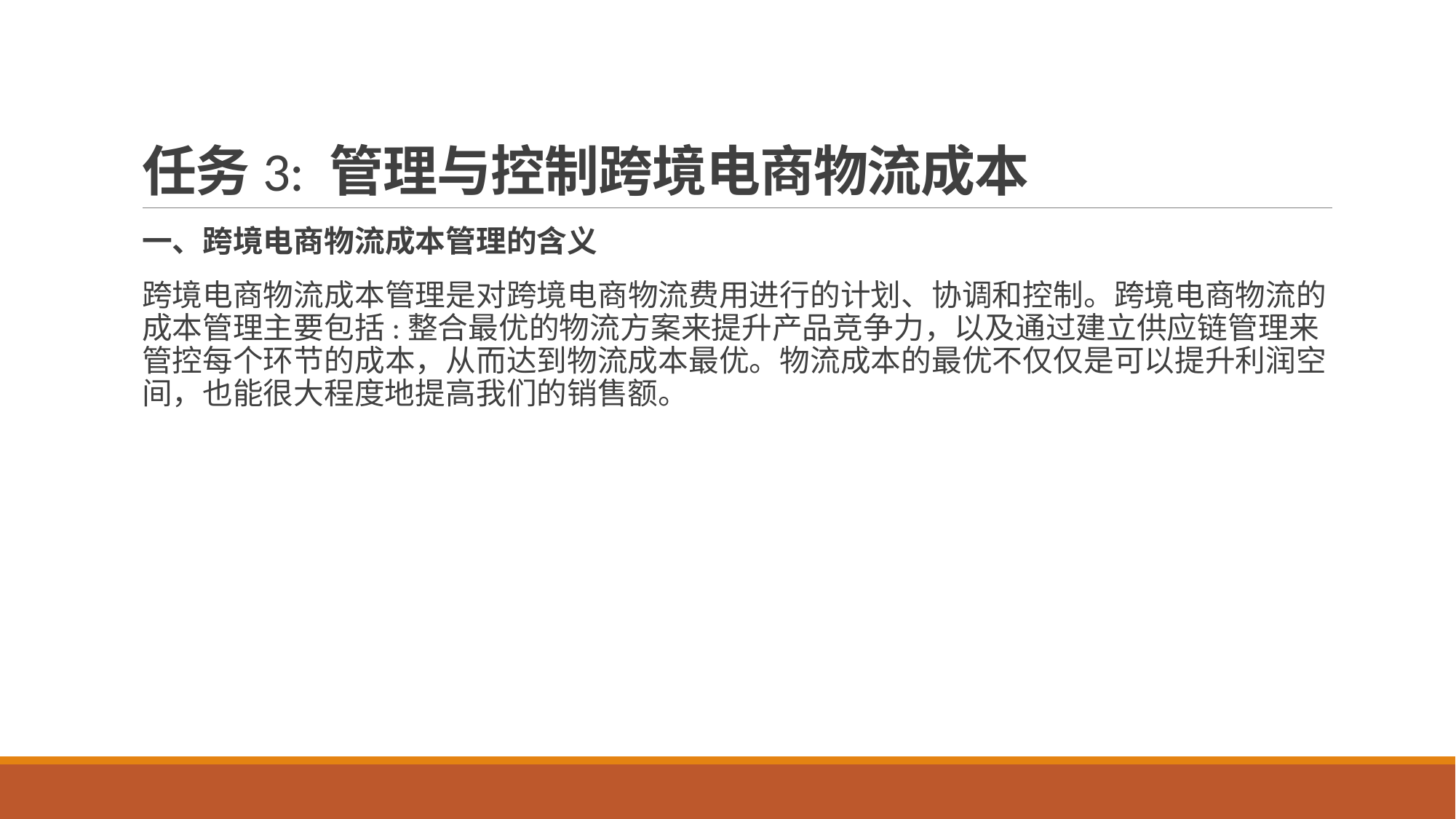

# 任务3: 管理与控制跨境电商物流成本
一、跨境电商物流成本管理的含义
跨境电商物流成本管理是对跨境电商物流费用进行的计划、协调和控制。跨境电商物流的成本管理主要包括:整合最优的物流方案来提升产品竞争力，以及通过建立供应链管理来管控每个环节的成本，从而达到物流成本最优。物流成本的最优不仅仅是可以提升利润空间，也能很大程度地提高我们的销售额。